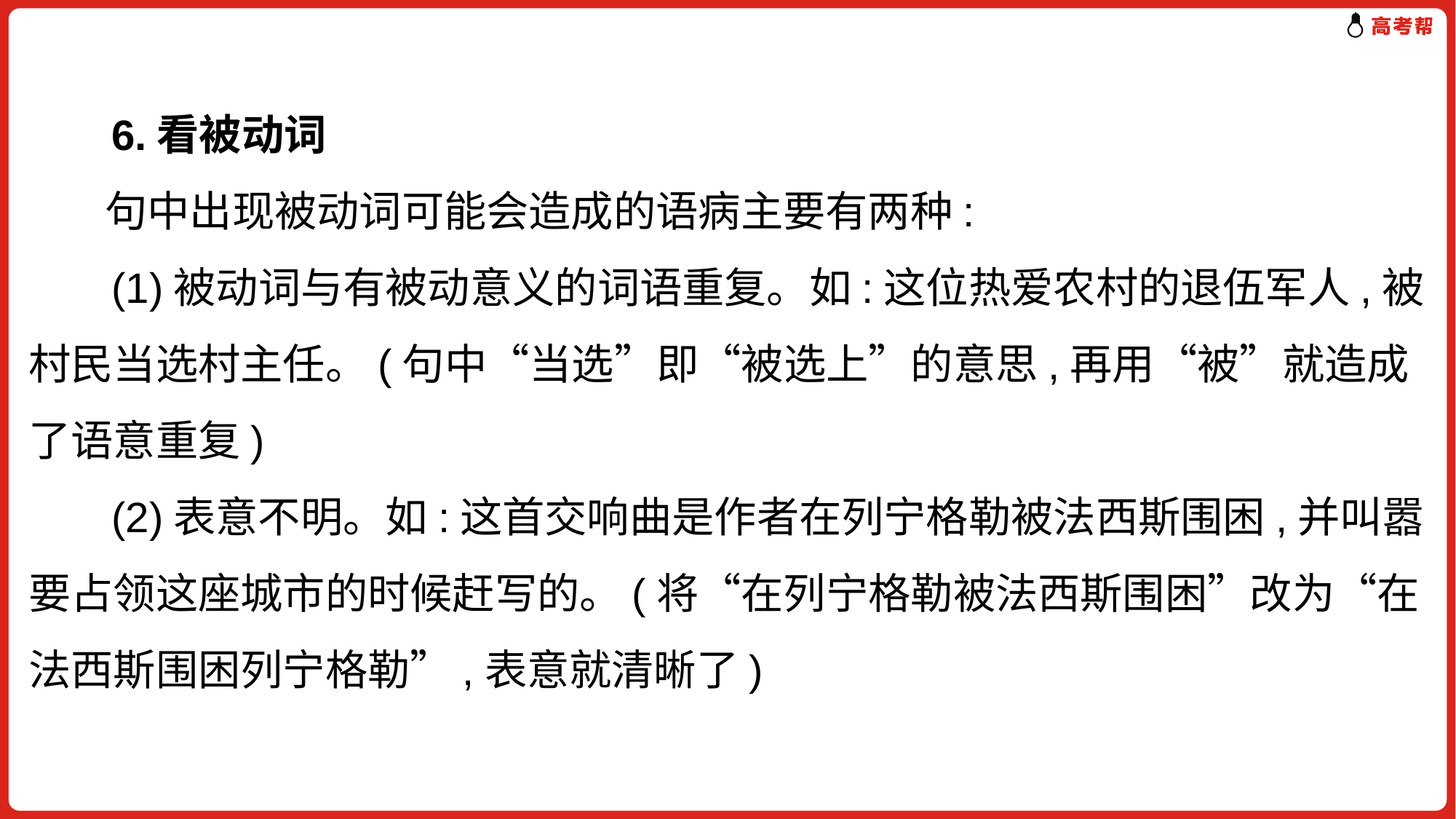

6.看被动词
       句中出现被动词可能会造成的语病主要有两种:
       (1)被动词与有被动意义的词语重复。如:这位热爱农村的退伍军人,被村民当选村主任。(句中“当选”即“被选上”的意思,再用“被”就造成了语意重复)
       (2)表意不明。如:这首交响曲是作者在列宁格勒被法西斯围困,并叫嚣要占领这座城市的时候赶写的。(将“在列宁格勒被法西斯围困”改为“在法西斯围困列宁格勒”,表意就清晰了)